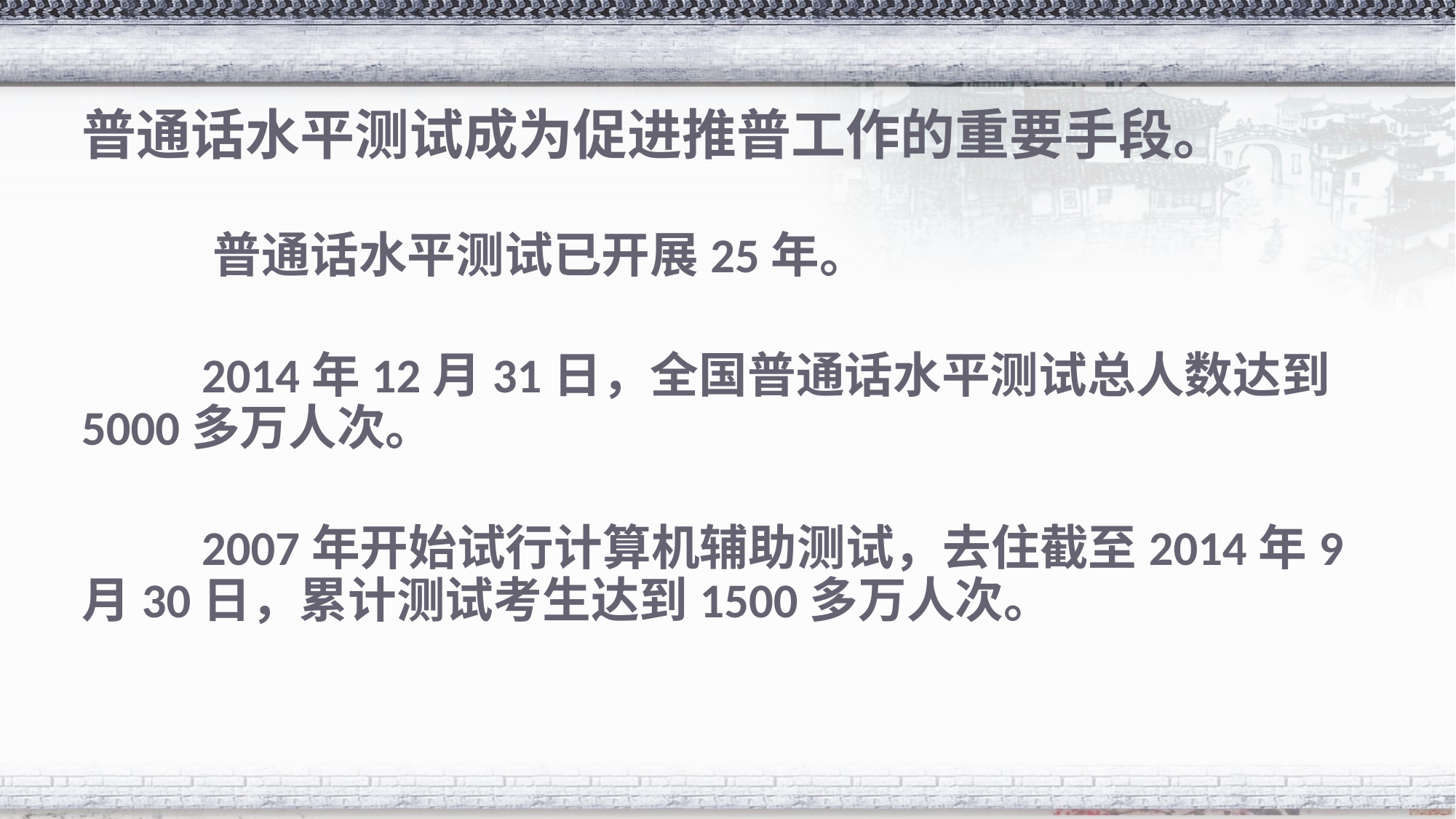

# 普通话水平测试成为促进推普工作的重要手段。
               普通话水平测试已开展25年。

           2014年12月31日，全国普通话水平测试总人数达到5000多万人次。

           2007年开始试行计算机辅助测试，去住截至2014年9月30日，累计测试考生达到1500多万人次。